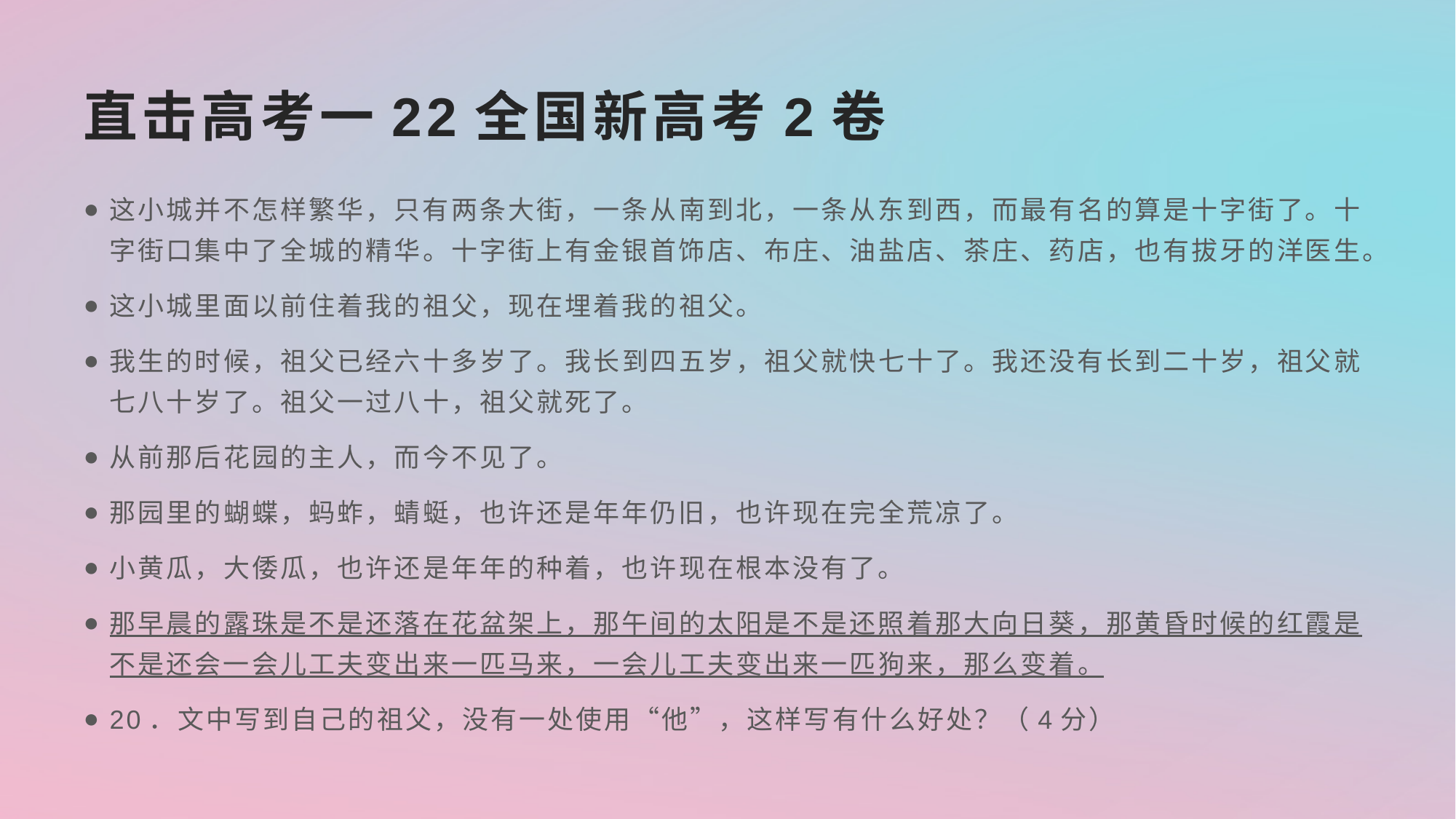

# 直击高考一22全国新高考2卷
这小城并不怎样繁华，只有两条大街，一条从南到北，一条从东到西，而最有名的算是十字街了。十字街口集中了全城的精华。十字街上有金银首饰店、布庄、油盐店、茶庄、药店，也有拔牙的洋医生。
这小城里面以前住着我的祖父，现在埋着我的祖父。
我生的时候，祖父已经六十多岁了。我长到四五岁，祖父就快七十了。我还没有长到二十岁，祖父就七八十岁了。祖父一过八十，祖父就死了。
从前那后花园的主人，而今不见了。
那园里的蝴蝶，蚂蚱，蜻蜓，也许还是年年仍旧，也许现在完全荒凉了。
小黄瓜，大倭瓜，也许还是年年的种着，也许现在根本没有了。
那早晨的露珠是不是还落在花盆架上，那午间的太阳是不是还照着那大向日葵，那黄昏时候的红霞是不是还会一会儿工夫变出来一匹马来，一会儿工夫变出来一匹狗来，那么变着。
20．文中写到自己的祖父，没有一处使用“他”，这样写有什么好处？（4分）